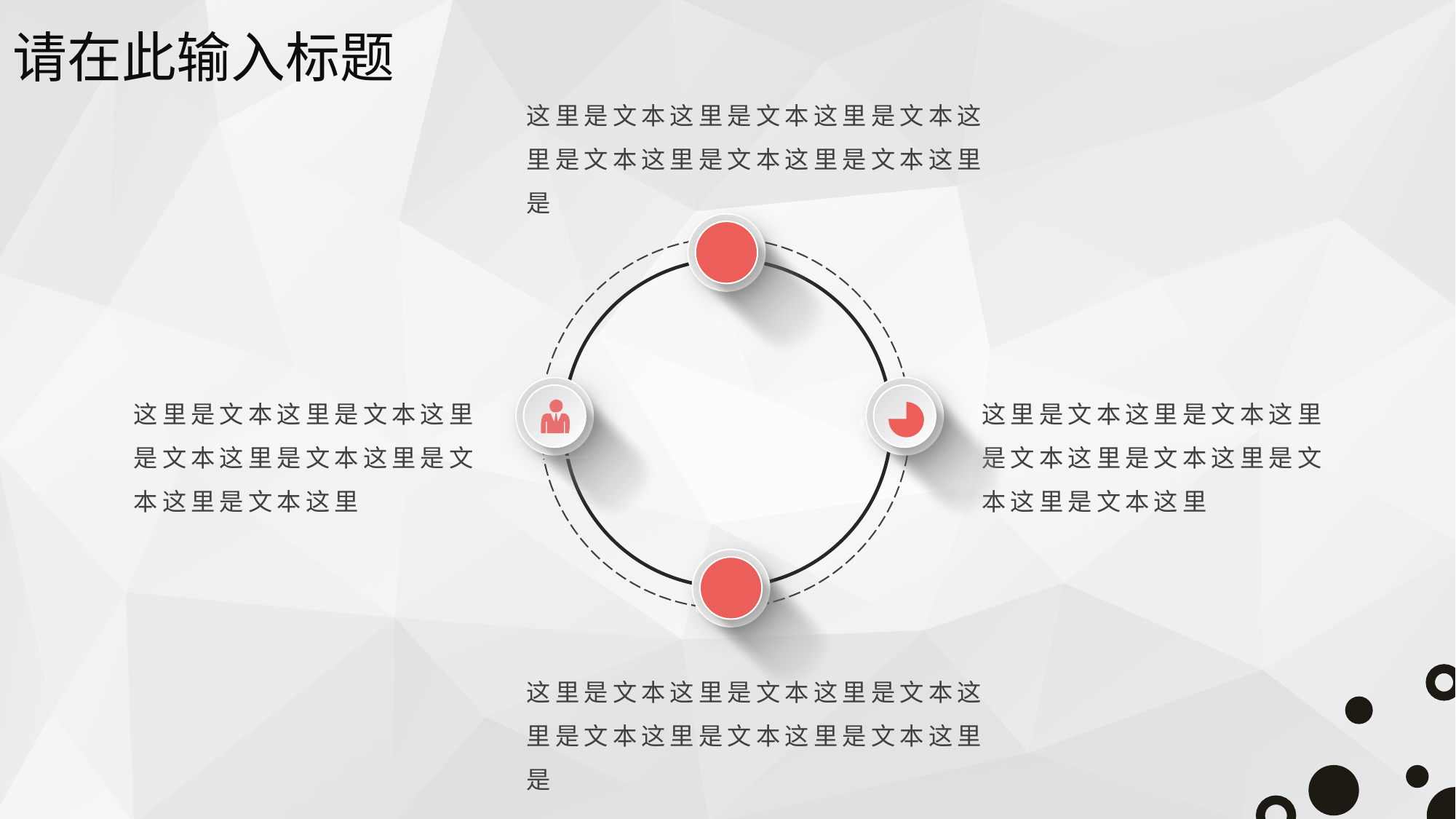

请在此输入标题
这里是文本这里是文本这里是文本这里是文本这里是文本这里是文本这里是

这里是文本这里是文本这里是文本这里是文本这里是文本这里是文本这里
这里是文本这里是文本这里是文本这里是文本这里是文本这里是文本这里

这里是文本这里是文本这里是文本这里是文本这里是文本这里是文本这里是